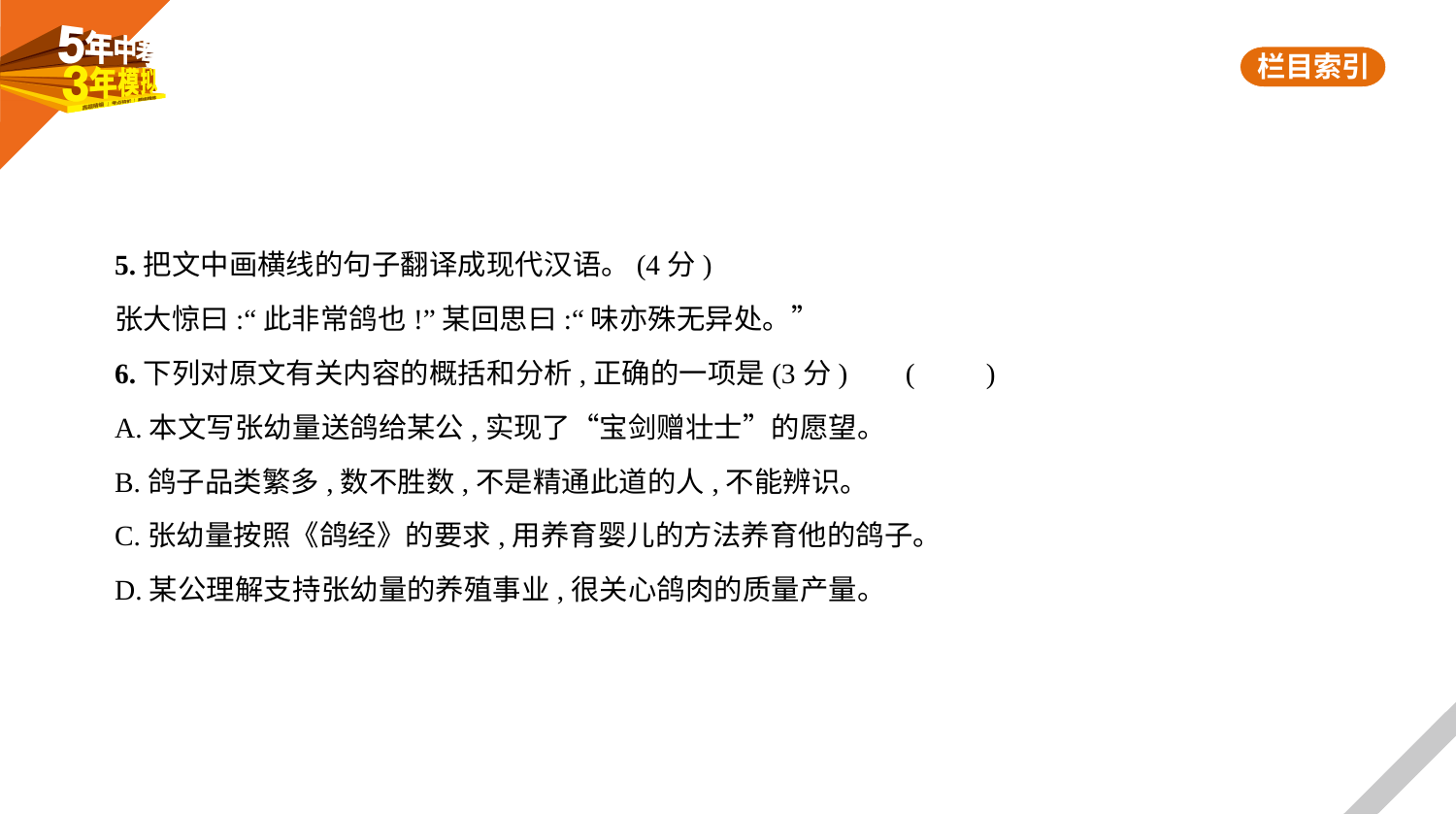

5.把文中画横线的句子翻译成现代汉语。(4分)
张大惊曰:“此非常鸽也!”某回思曰:“味亦殊无异处。”
6.下列对原文有关内容的概括和分析,正确的一项是(3分)     (　　)
A.本文写张幼量送鸽给某公,实现了“宝剑赠壮士”的愿望。
B.鸽子品类繁多,数不胜数,不是精通此道的人,不能辨识。
C.张幼量按照《鸽经》的要求,用养育婴儿的方法养育他的鸽子。
D.某公理解支持张幼量的养殖事业,很关心鸽肉的质量产量。